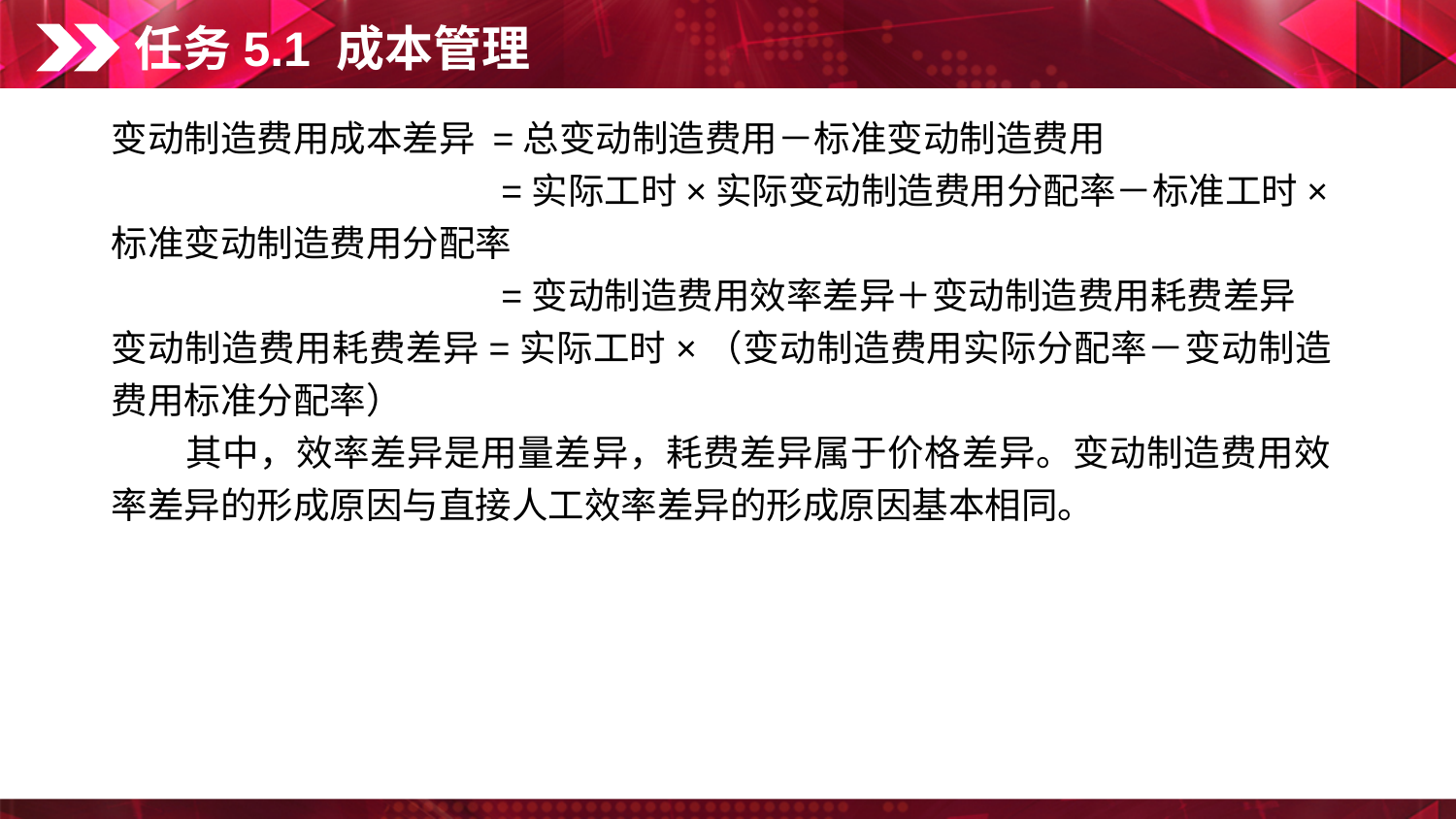

任务5.1 成本管理

变动制造费用成本差异 =总变动制造费用－标准变动制造费用
 　　　　　　　　　　=实际工时×实际变动制造费用分配率－标准工时×标准变动制造费用分配率
 　　　　　　　　　　=变动制造费用效率差异＋变动制造费用耗费差异
变动制造费用耗费差异=实际工时×（变动制造费用实际分配率－变动制造费用标准分配率）
　　其中，效率差异是用量差异，耗费差异属于价格差异。变动制造费用效率差异的形成原因与直接人工效率差异的形成原因基本相同。